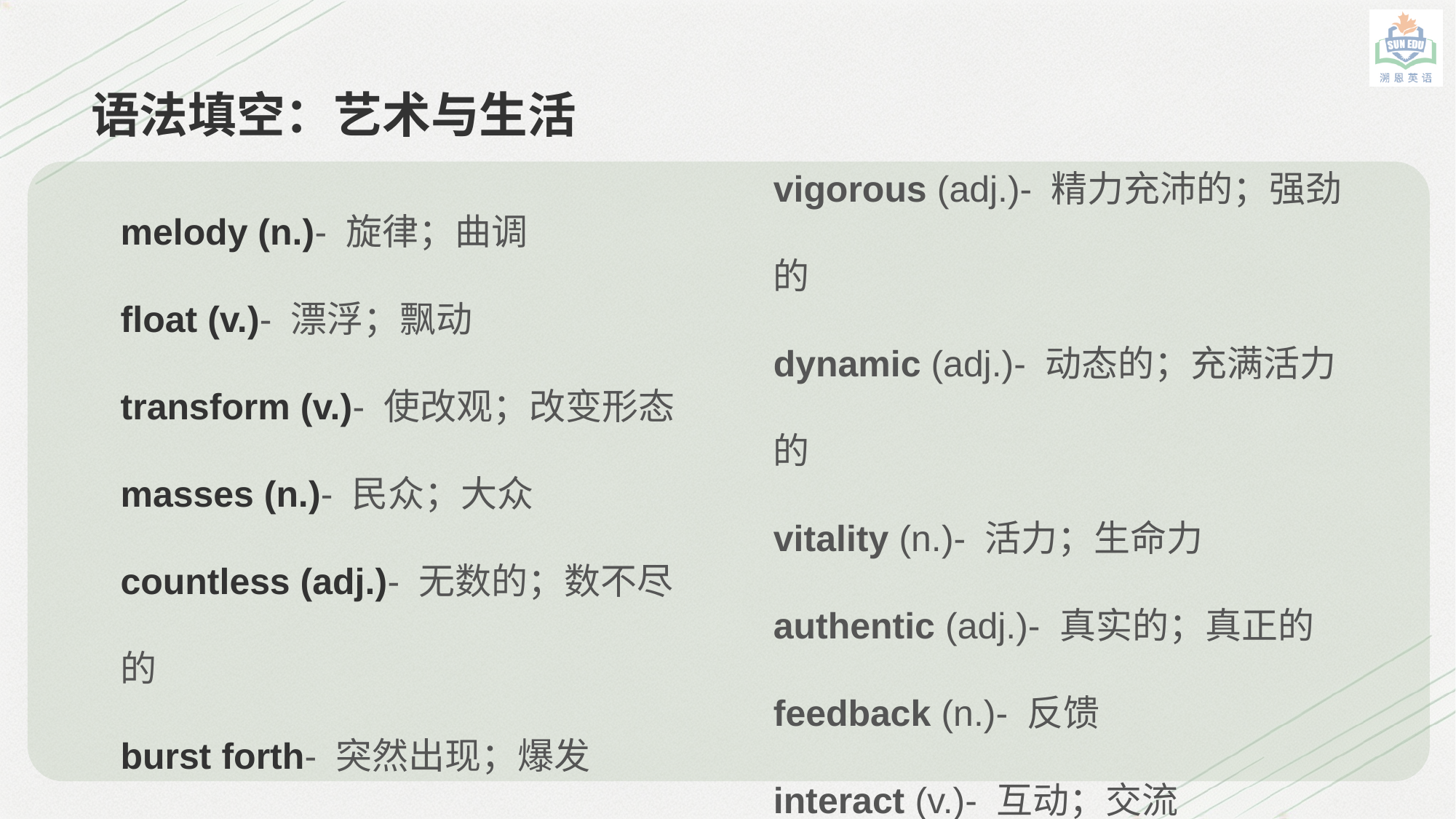

语法填空：艺术与生活

melody (n.)- 旋律；曲调
float (v.)- 漂浮；飘动
transform (v.)- 使改观；改变形态
masses (n.)- 民众；大众
countless (adj.)- 无数的；数不尽的
burst forth- 突然出现；爆发
vigorous (adj.)- 精力充沛的；强劲的
dynamic (adj.)- 动态的；充满活力的
vitality (n.)- 活力；生命力
authentic (adj.)- 真实的；真正的
feedback (n.)- 反馈
interact (v.)- 互动；交流